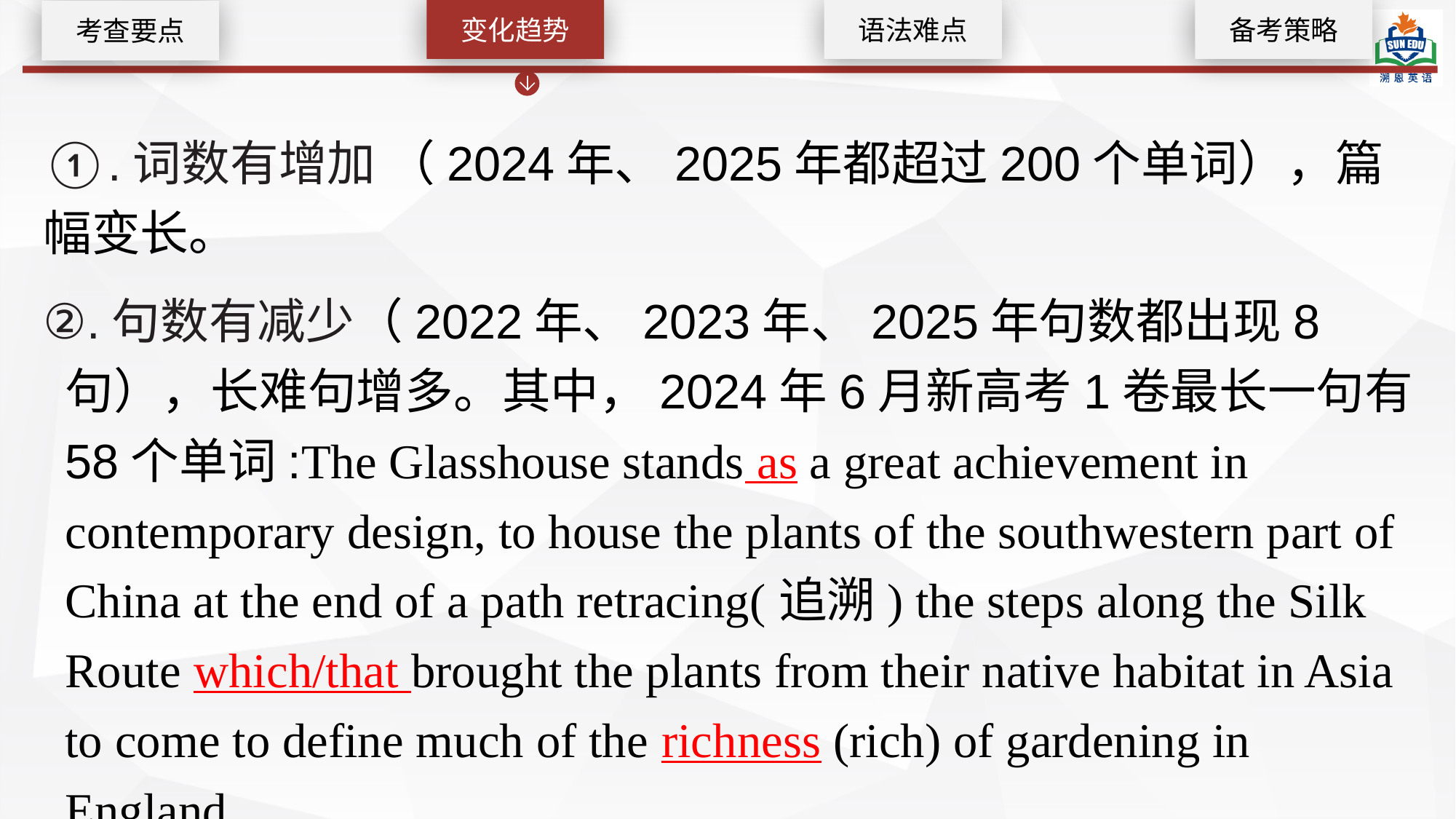

变化趋势
语法难点
备考策略
考查要点

①.词数有增加 （2024年、2025年都超过200个单词），篇幅变长。
②.句数有减少（2022年、2023年、2025年句数都出现8句），长难句增多。其中，2024年6月新高考1卷最长一句有58个单词:The Glasshouse stands as a great achievement in contemporary design, to house the plants of the southwestern part of China at the end of a path retracing(追溯) the steps along the Silk Route which/that brought the plants from their native habitat in Asia to come to define much of the richness (rich) of gardening in England.